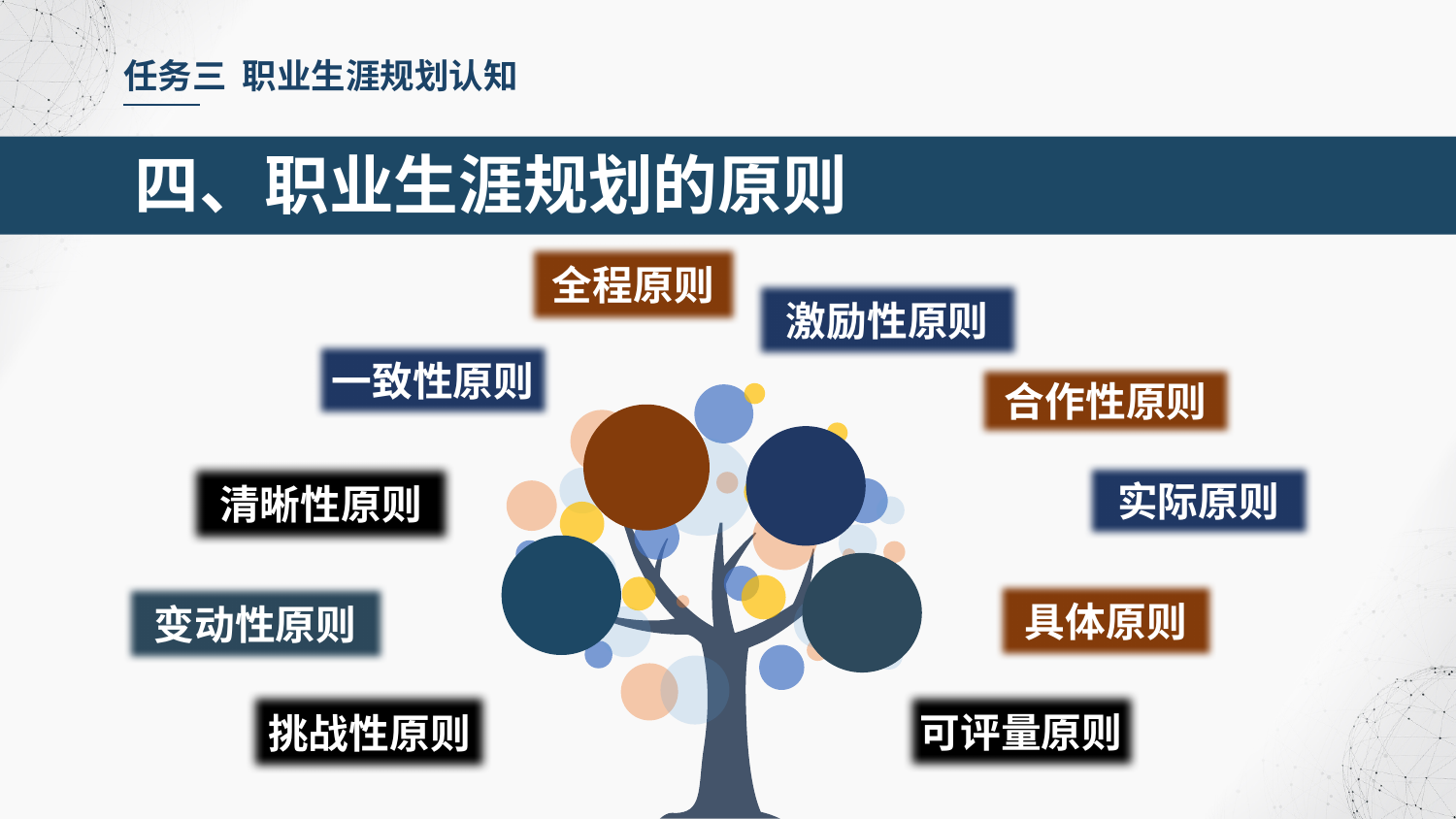

任务三  职业生涯规划认知

四、职业生涯规划的原则
全程原则
激励性原则
一致性原则
合作性原则

清晰性原则
实际原则
具体原则
变动性原则
挑战性原则
可评量原则